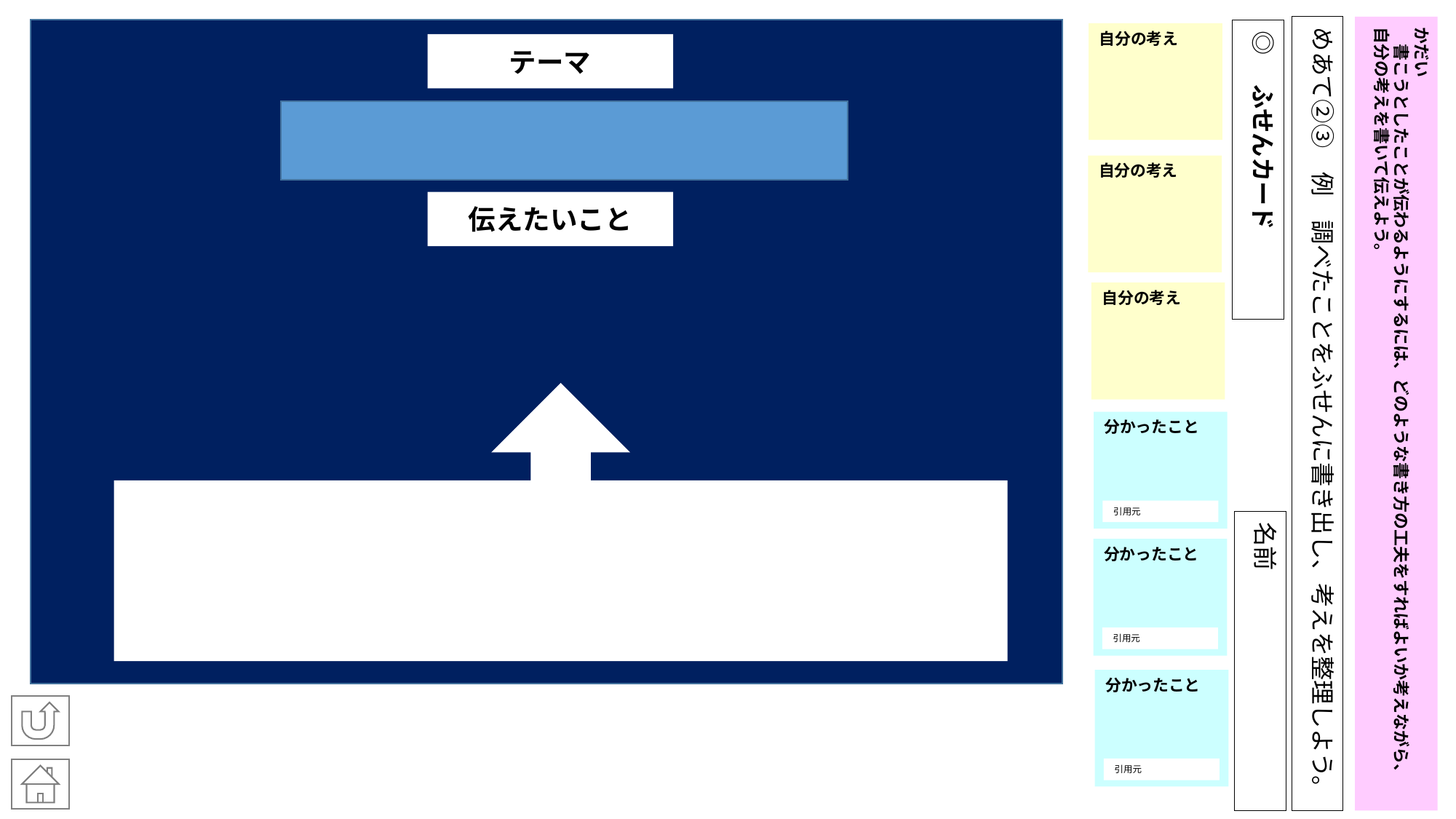

めあて②③　例　調べたことをふせんに書き出し、考えを整理しよう。
かだい
　書こうとしたことが伝わるようにするには、どのような書き方の工夫をすればよいか考えながら、
自分の考えを書いて伝えよう。

テーマ

伝えたいこと

◎　ふせんカード
自分の考え

自分の考え

自分の考え

分かったこと

引用元
名前
分かったこと

引用元
分かったこと

引用元